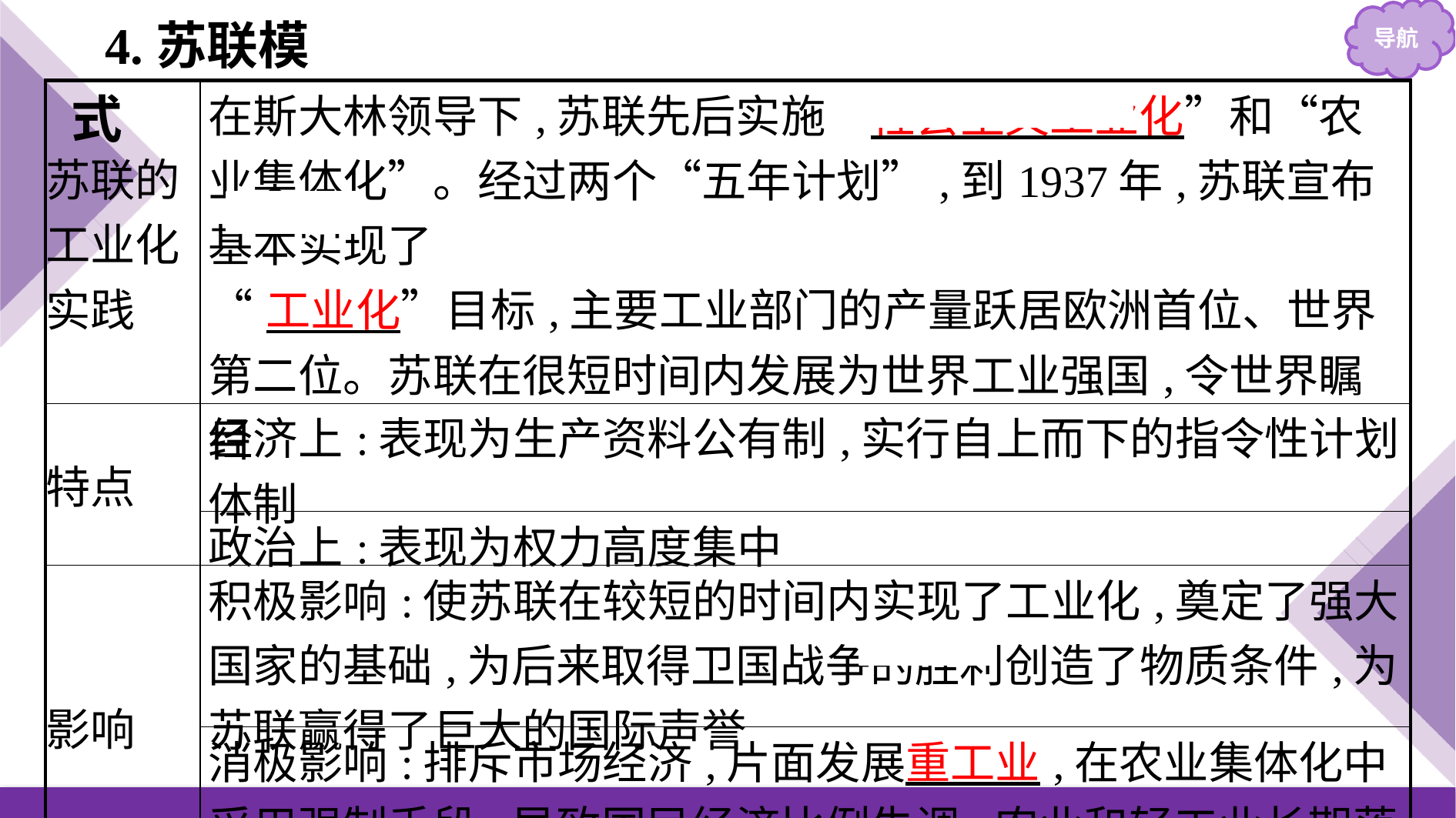

4.苏联模式
| 苏联的 工业化 实践 | 在斯大林领导下,苏联先后实施“社会主义工业化”和“农业集体化”。经过两个“五年计划”,到1937年,苏联宣布基本实现了 “工业化”目标,主要工业部门的产量跃居欧洲首位、世界第二位。苏联在很短时间内发展为世界工业强国,令世界瞩目 |
| --- | --- |
| 特点 | 经济上:表现为生产资料公有制,实行自上而下的指令性计划体制 |
|  | 政治上:表现为权力高度集中 |
| 影响 | 积极影响:使苏联在较短的时间内实现了工业化,奠定了强大国家的基础,为后来取得卫国战争的胜利创造了物质条件,为苏联赢得了巨大的国际声誉 |
|  | 消极影响:排斥市场经济,片面发展重工业,在农业集体化中采用强制手段,导致国民经济比例失调,农业和轻工业长期落后,消费水平相对较低。这些问题影响了苏联的发展 |